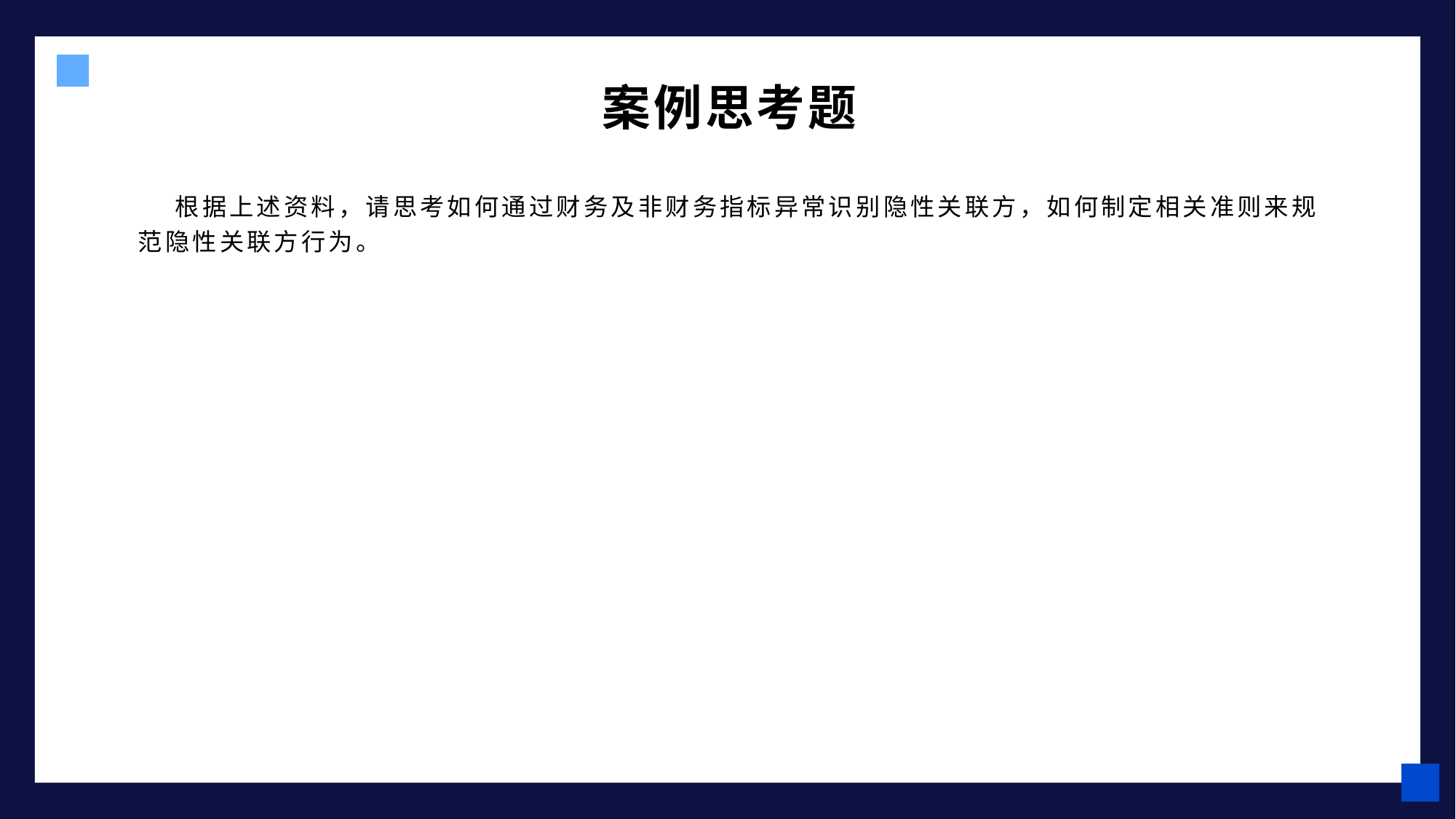

案例思考题
根据上述资料，请思考如何通过财务及非财务指标异常识别隐性关联方，如何制定相关准则来规范隐性关联方行为。